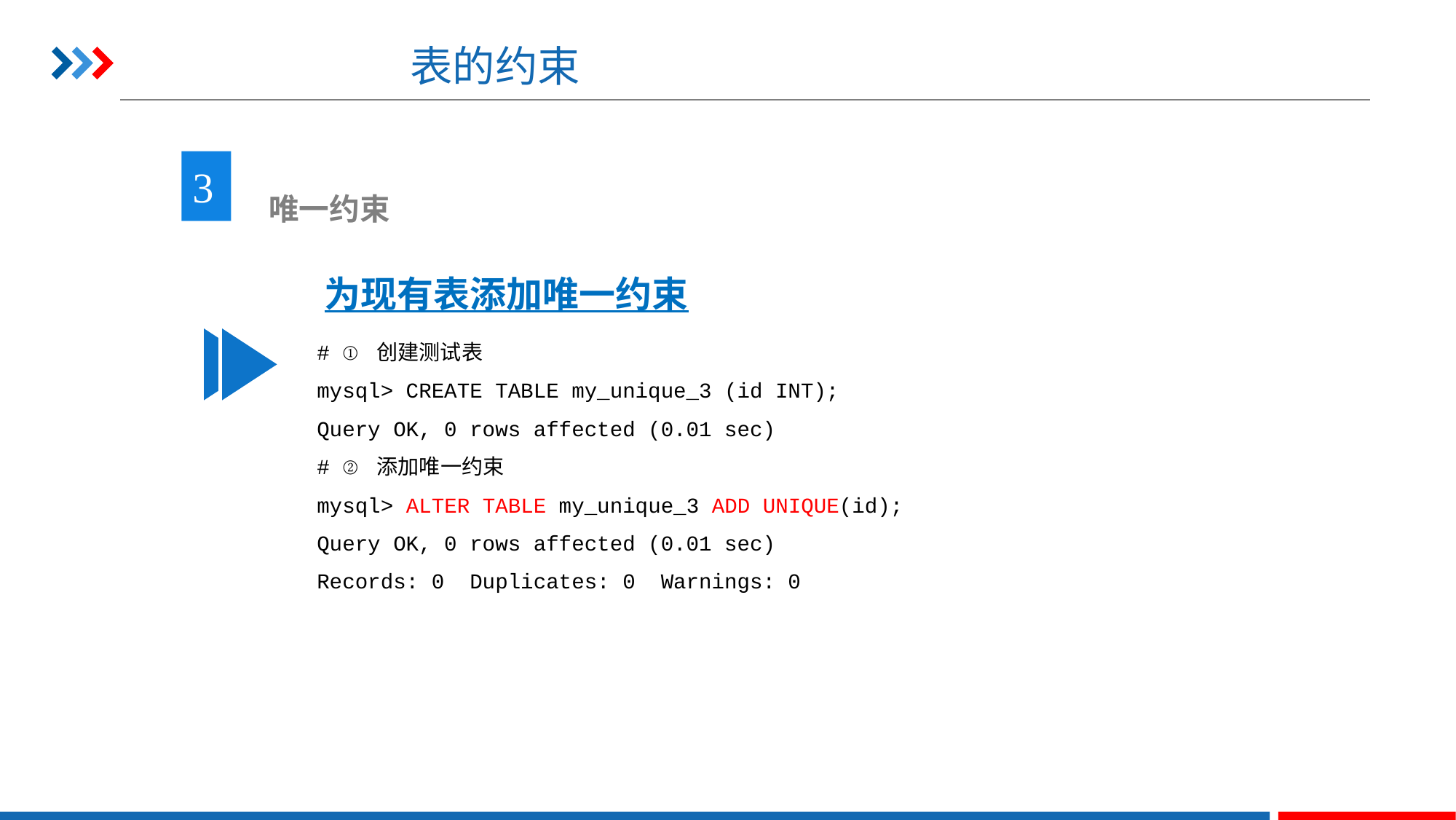

# 表的约束

3
  唯一约束
为现有表添加唯一约束
# ① 创建测试表
mysql> CREATE TABLE my_unique_3 (id INT);
Query OK, 0 rows affected (0.01 sec)
# ② 添加唯一约束
mysql> ALTER TABLE my_unique_3 ADD UNIQUE(id);
Query OK, 0 rows affected (0.01 sec)
Records: 0  Duplicates: 0  Warnings: 0